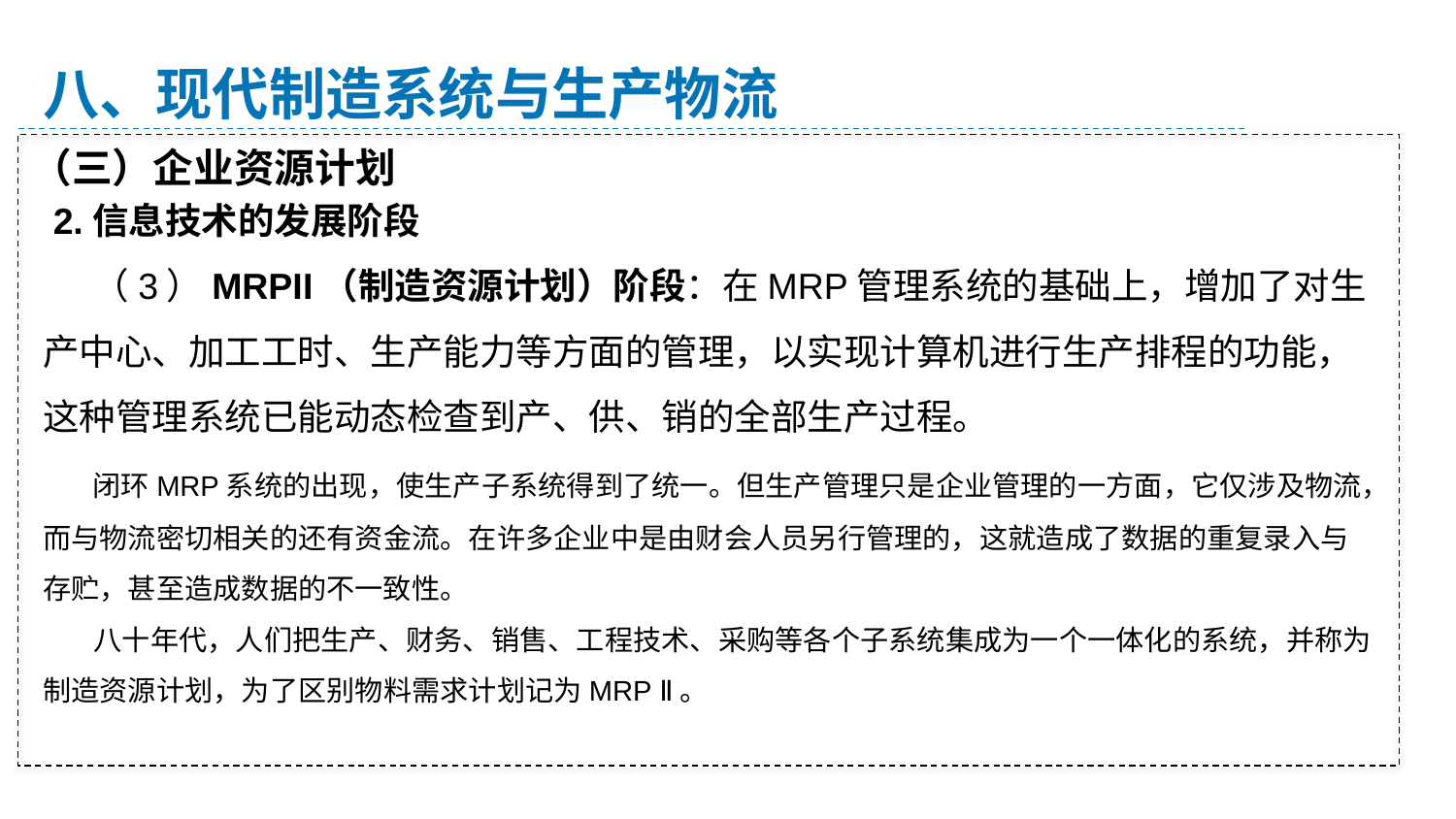

八、现代制造系统与生产物流
（三）企业资源计划

 2.信息技术的发展阶段
     （3）MRPII（制造资源计划）阶段：在MRP管理系统的基础上，增加了对生产中心、加工工时、生产能力等方面的管理，以实现计算机进行生产排程的功能，这种管理系统已能动态检查到产、供、销的全部生产过程。
     闭环MRP系统的出现，使生产子系统得到了统一。但生产管理只是企业管理的一方面，它仅涉及物流，而与物流密切相关的还有资金流。在许多企业中是由财会人员另行管理的，这就造成了数据的重复录入与存贮，甚至造成数据的不一致性。
       八十年代，人们把生产、财务、销售、工程技术、采购等各个子系统集成为一个一体化的系统，并称为制造资源计划，为了区别物料需求计划记为MRP Ⅱ。